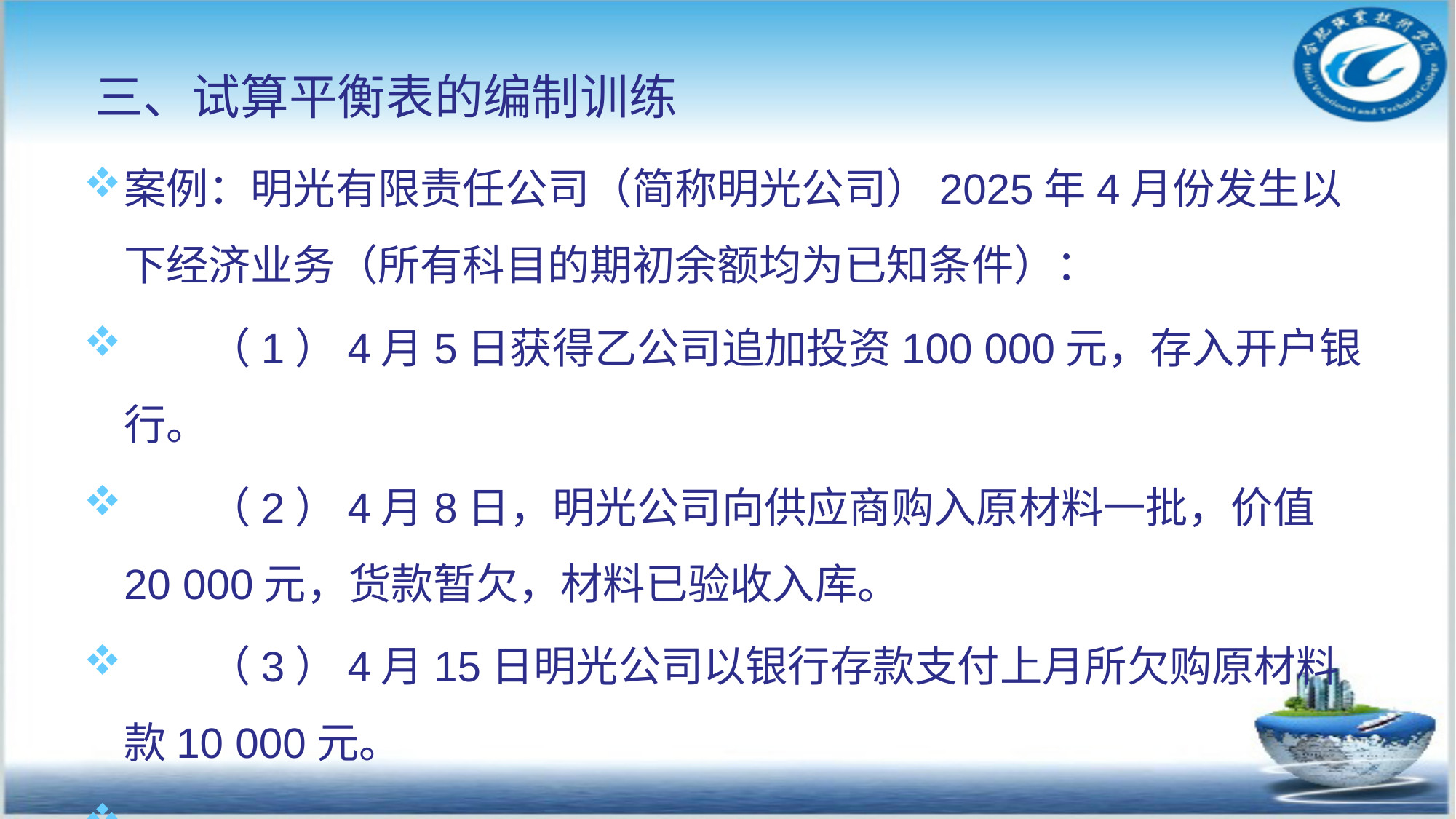

三、试算平衡表的编制训练
案例：明光有限责任公司（简称明光公司）2025年4月份发生以下经济业务（所有科目的期初余额均为已知条件）：
　　（1）4月5日获得乙公司追加投资100 000元，存入开户银行。
　　（2）4月8日，明光公司向供应商购入原材料一批，价值20 000元，货款暂欠，材料已验收入库。
　　（3）4月15日明光公司以银行存款支付上月所欠购原材料款10 000元。

9